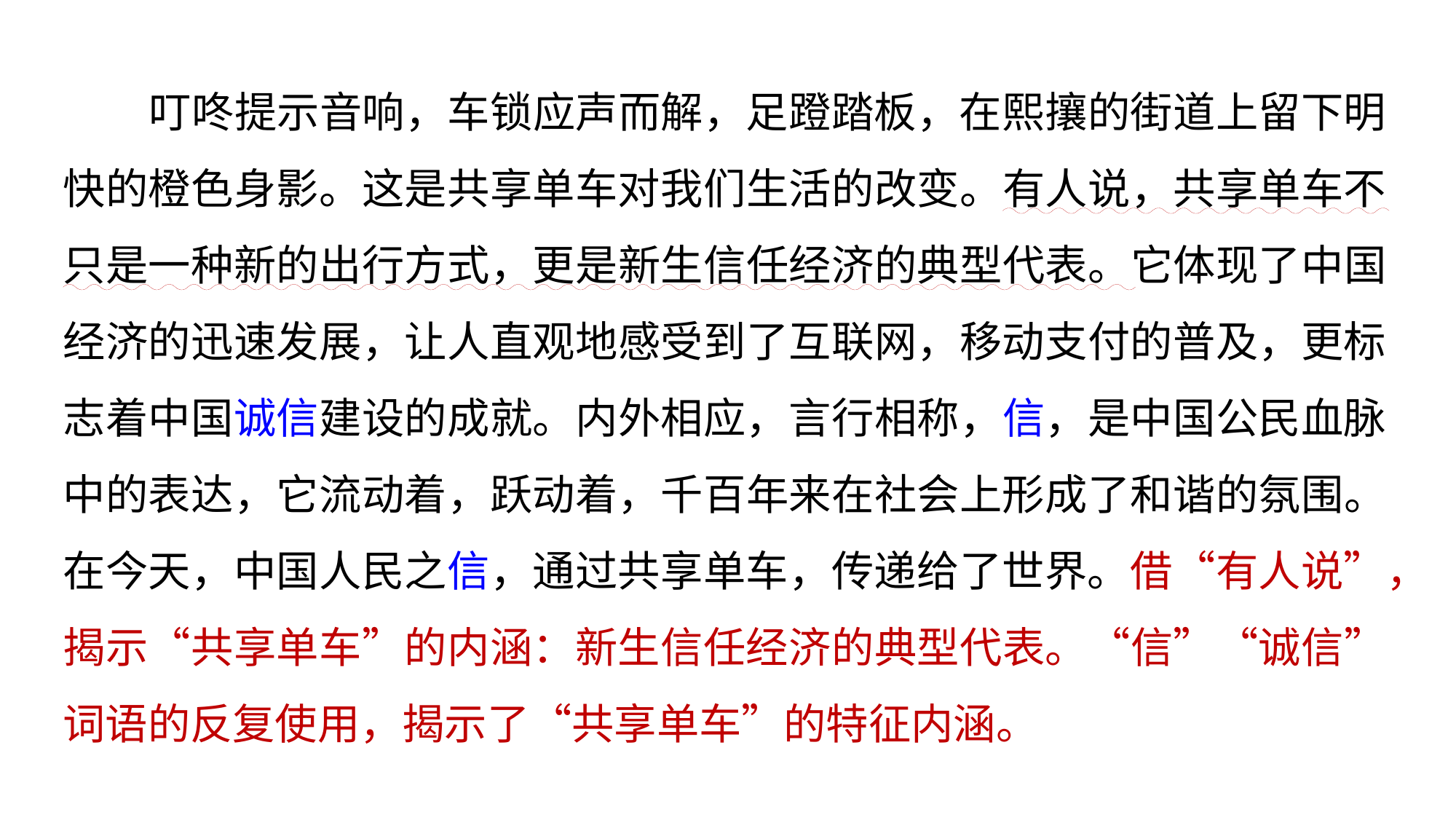

叮咚提示音响，车锁应声而解，足蹬踏板，在熙攘的街道上留下明快的橙色身影。这是共享单车对我们生活的改变。有人说，共享单车不只是一种新的出行方式，更是新生信任经济的典型代表。它体现了中国经济的迅速发展，让人直观地感受到了互联网，移动支付的普及，更标志着中国诚信建设的成就。内外相应，言行相称，信，是中国公民血脉中的表达，它流动着，跃动着，千百年来在社会上形成了和谐的氛围。在今天，中国人民之信，通过共享单车，传递给了世界。借“有人说”，揭示“共享单车”的内涵：新生信任经济的典型代表。“信”“诚信”词语的反复使用，揭示了“共享单车”的特征内涵。